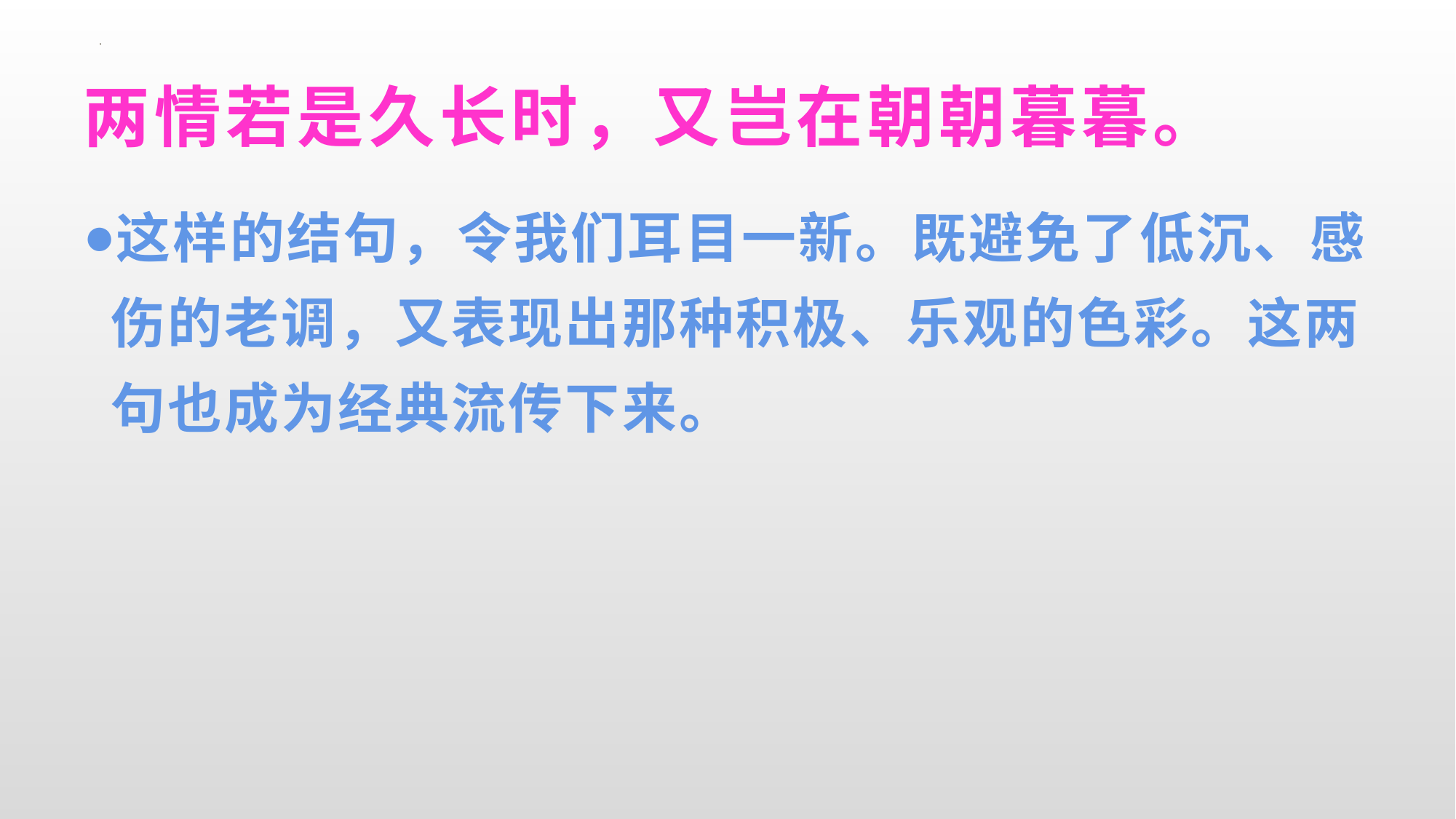

# 两情若是久长时，又岂在朝朝暮暮。
这样的结句，令我们耳目一新。既避免了低沉、感伤的老调，又表现出那种积极、乐观的色彩。这两句也成为经典流传下来。